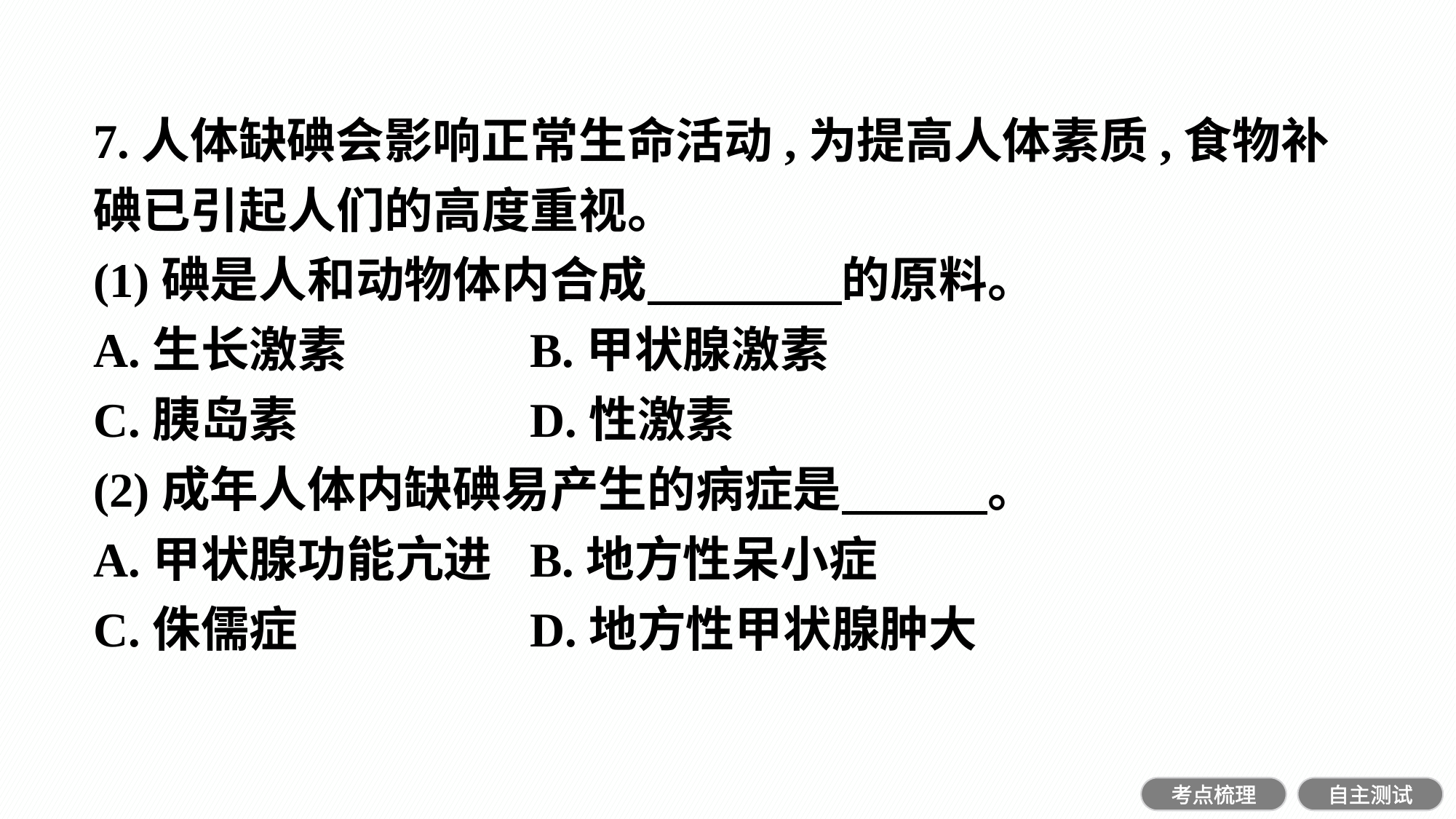

7.人体缺碘会影响正常生命活动,为提高人体素质,食物补碘已引起人们的高度重视。
(1)碘是人和动物体内合成　　　　的原料。
A.生长激素			B.甲状腺激素
C.胰岛素				D.性激素
(2)成年人体内缺碘易产生的病症是　　　。
A.甲状腺功能亢进	B.地方性呆小症
C.侏儒症				D.地方性甲状腺肿大